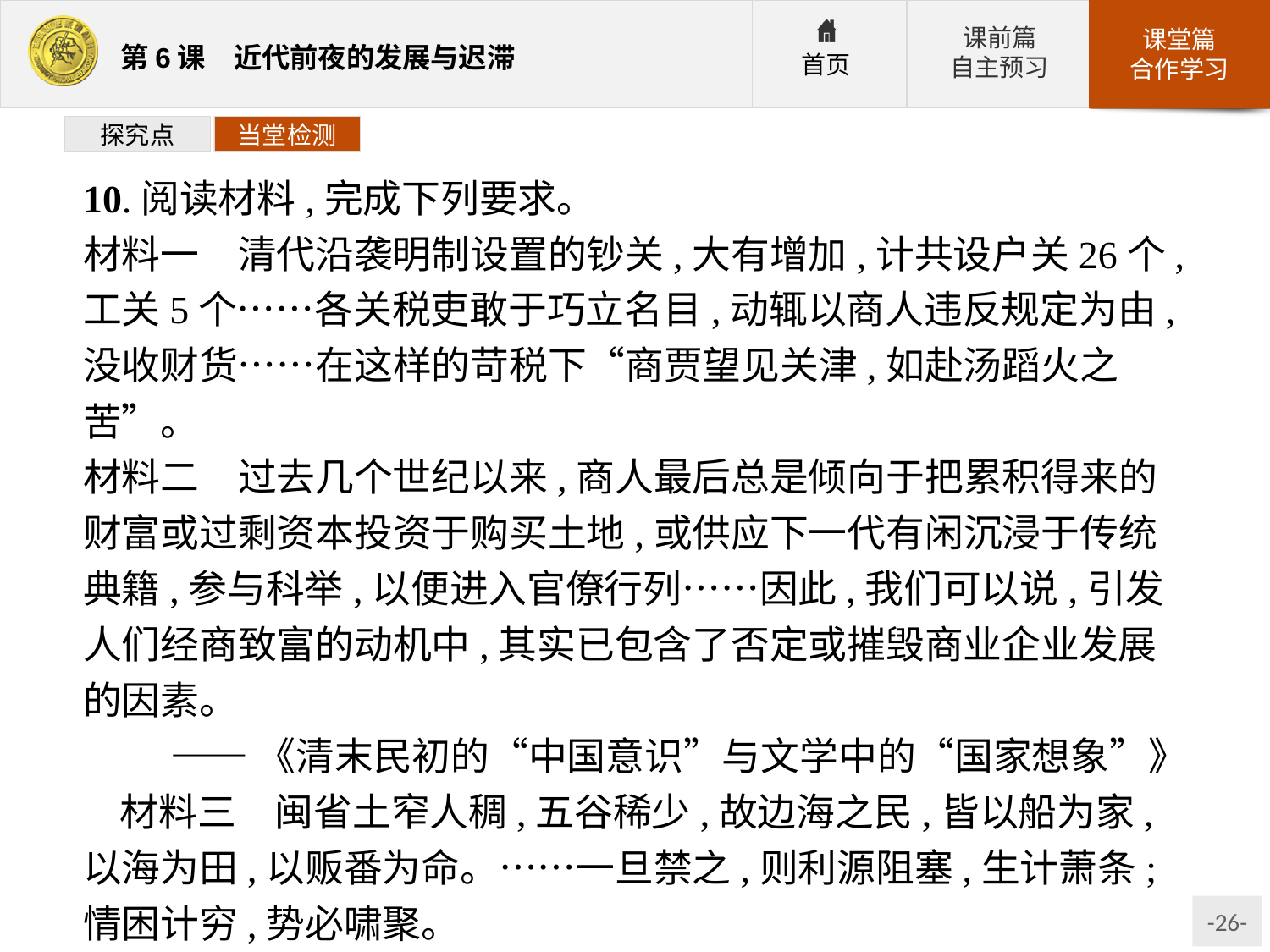

探究点
当堂检测
10.阅读材料,完成下列要求。
材料一　清代沿袭明制设置的钞关,大有增加,计共设户关26个,工关5个……各关税吏敢于巧立名目,动辄以商人违反规定为由,没收财货……在这样的苛税下“商贾望见关津,如赴汤蹈火之苦”。
材料二　过去几个世纪以来,商人最后总是倾向于把累积得来的财富或过剩资本投资于购买土地,或供应下一代有闲沉浸于传统典籍,参与科举,以便进入官僚行列……因此,我们可以说,引发人们经商致富的动机中,其实已包含了否定或摧毁商业企业发展的因素。
——《清末民初的“中国意识”与文学中的“国家想象”》
材料三　闽省土窄人稠,五谷稀少,故边海之民,皆以船为家,以海为田,以贩番为命。……一旦禁之,则利源阻塞,生计萧条;情困计穷,势必啸聚。
——《明实录》